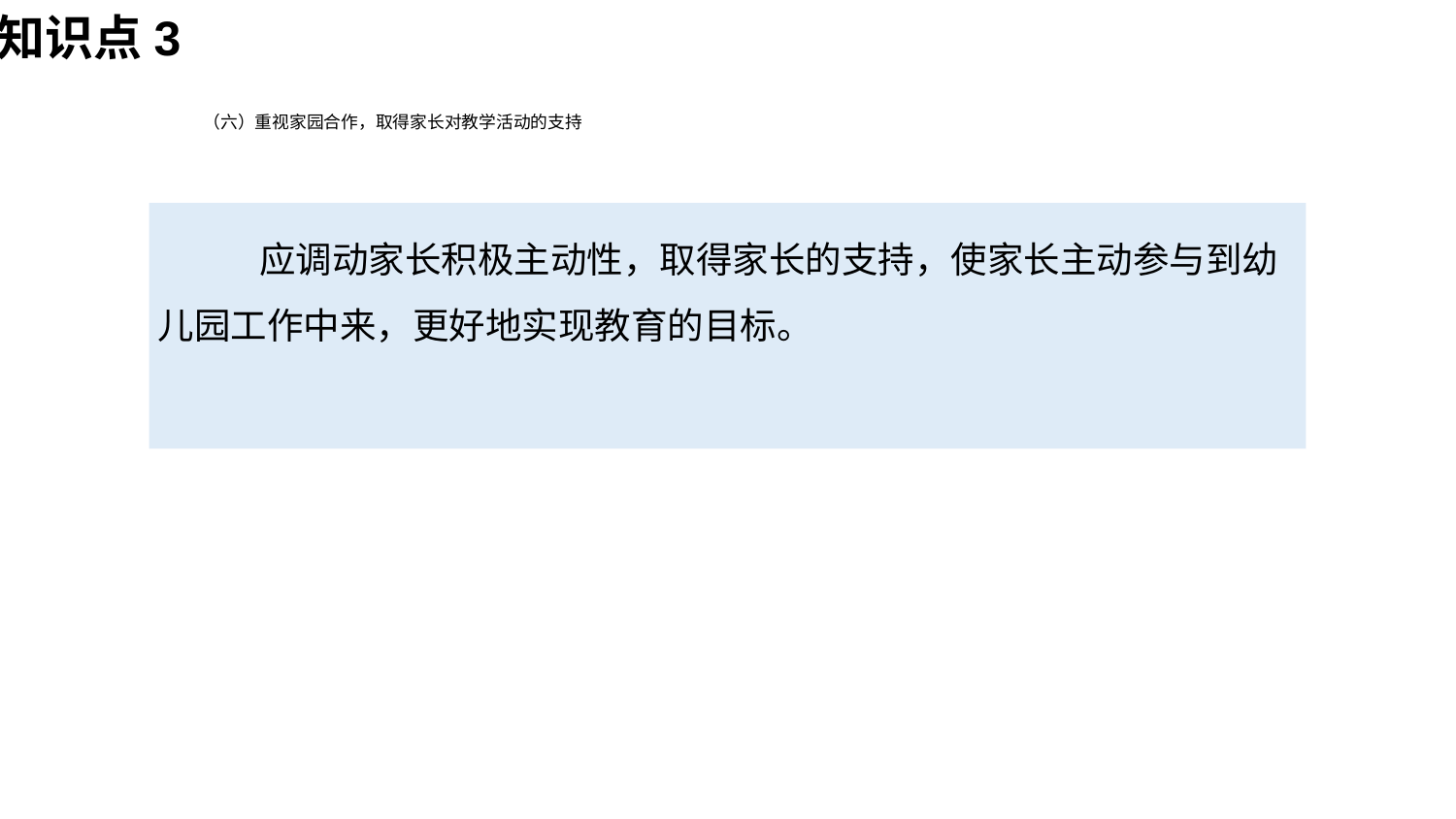

知识点3
# （六）重视家园合作，取得家长对教学活动的支持
  应调动家长积极主动性，取得家长的支持，使家长主动参与到幼儿园工作中来，更好地实现教育的目标。